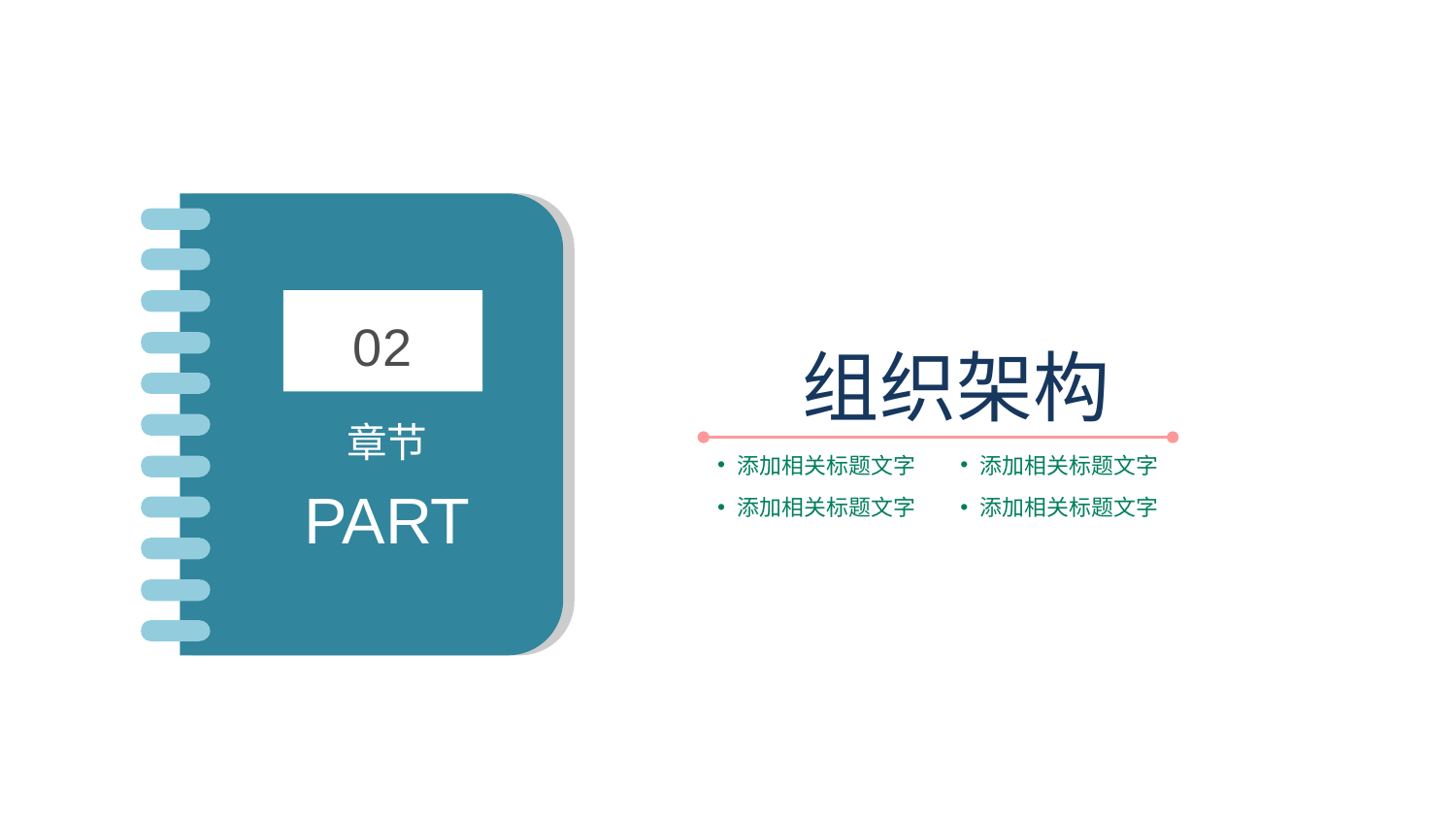

02
章节
PART
组织架构
添加相关标题文字
添加相关标题文字
添加相关标题文字
添加相关标题文字